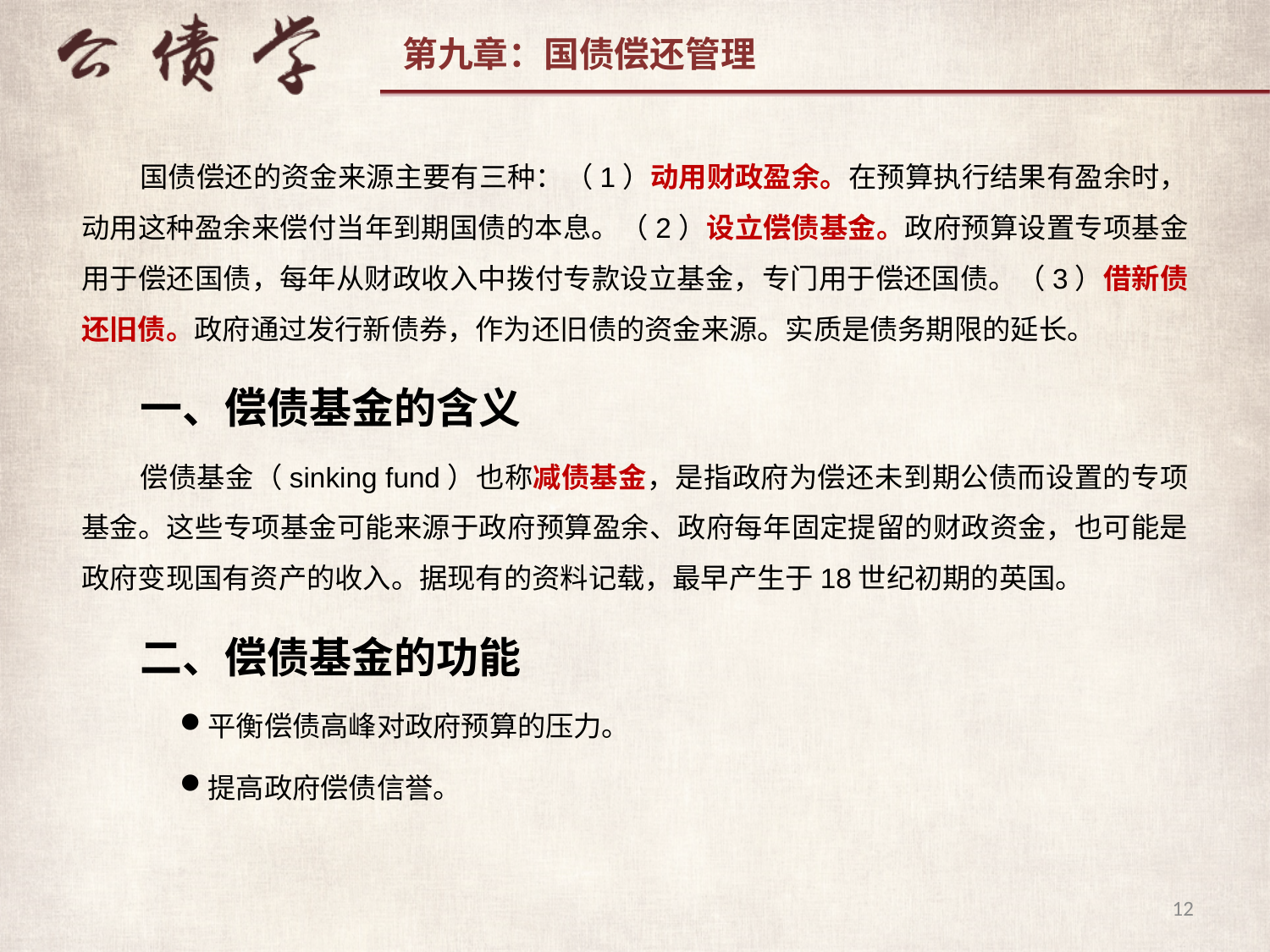

国债偿还的资金来源主要有三种：（1）动用财政盈余。在预算执行结果有盈余时，动用这种盈余来偿付当年到期国债的本息。（2）设立偿债基金。政府预算设置专项基金用于偿还国债，每年从财政收入中拨付专款设立基金，专门用于偿还国债。（3）借新债还旧债。政府通过发行新债券，作为还旧债的资金来源。实质是债务期限的延长。
一、偿债基金的含义
偿债基金（sinking fund）也称减债基金，是指政府为偿还未到期公债而设置的专项基金。这些专项基金可能来源于政府预算盈余、政府每年固定提留的财政资金，也可能是政府变现国有资产的收入。据现有的资料记载，最早产生于18世纪初期的英国。
二、偿债基金的功能
平衡偿债高峰对政府预算的压力。
提高政府偿债信誉。
12